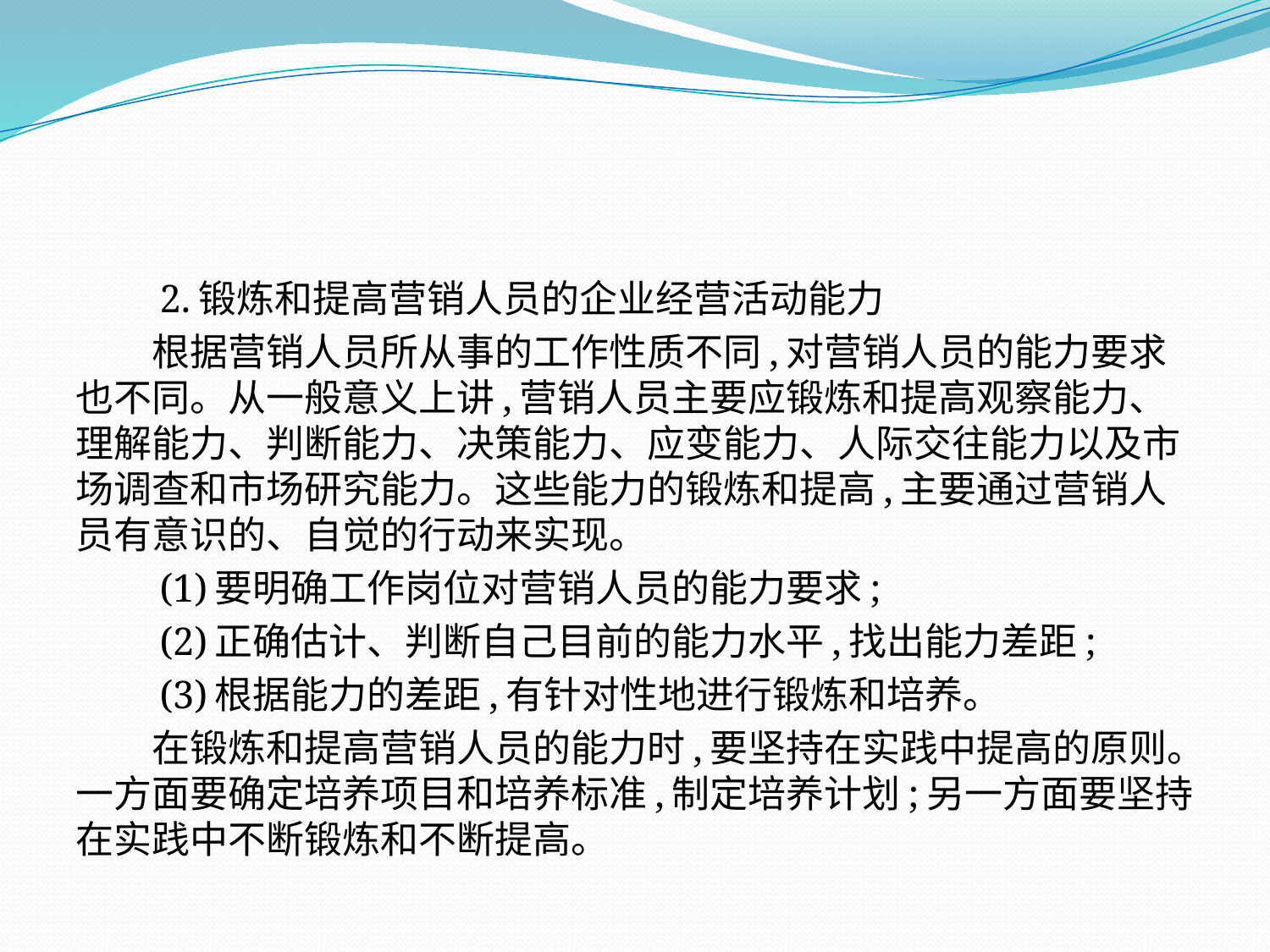

2.锻炼和提高营销人员的企业经营活动能力
　　根据营销人员所从事的工作性质不同,对营销人员的能力要求也不同。从一般意义上讲,营销人员主要应锻炼和提高观察能力、理解能力、判断能力、决策能力、应变能力、人际交往能力以及市场调查和市场研究能力。这些能力的锻炼和提高,主要通过营销人员有意识的、自觉的行动来实现。
　　(1)要明确工作岗位对营销人员的能力要求;
　　(2)正确估计、判断自己目前的能力水平,找出能力差距;
　　(3)根据能力的差距,有针对性地进行锻炼和培养。
　　在锻炼和提高营销人员的能力时,要坚持在实践中提高的原则。一方面要确定培养项目和培养标准,制定培养计划;另一方面要坚持在实践中不断锻炼和不断提高。